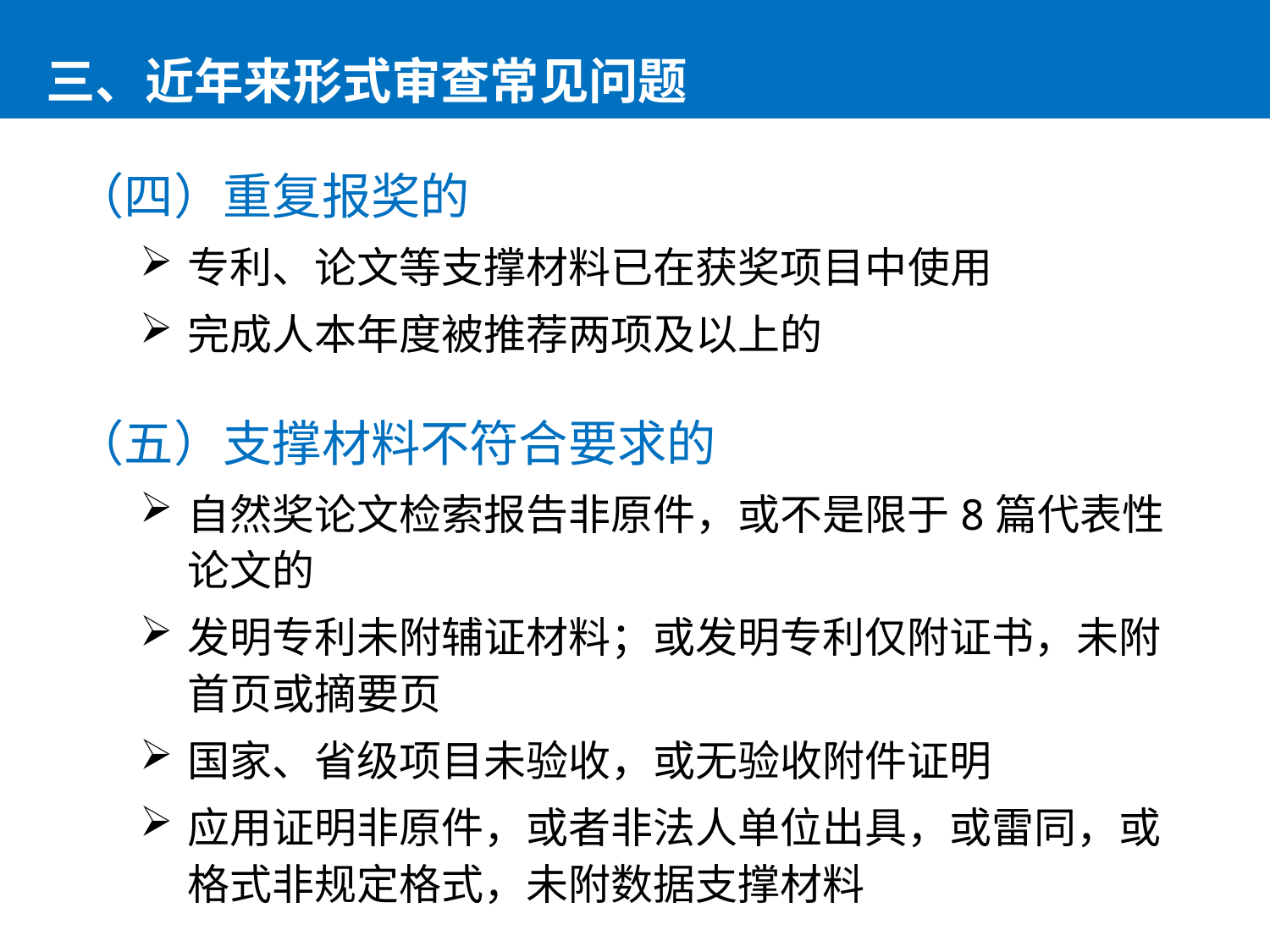

三、近年来形式审查常见问题
（四）重复报奖的
专利、论文等支撑材料已在获奖项目中使用
完成人本年度被推荐两项及以上的
（五）支撑材料不符合要求的
自然奖论文检索报告非原件，或不是限于8篇代表性论文的
发明专利未附辅证材料；或发明专利仅附证书，未附首页或摘要页
国家、省级项目未验收，或无验收附件证明
应用证明非原件，或者非法人单位出具，或雷同，或格式非规定格式，未附数据支撑材料